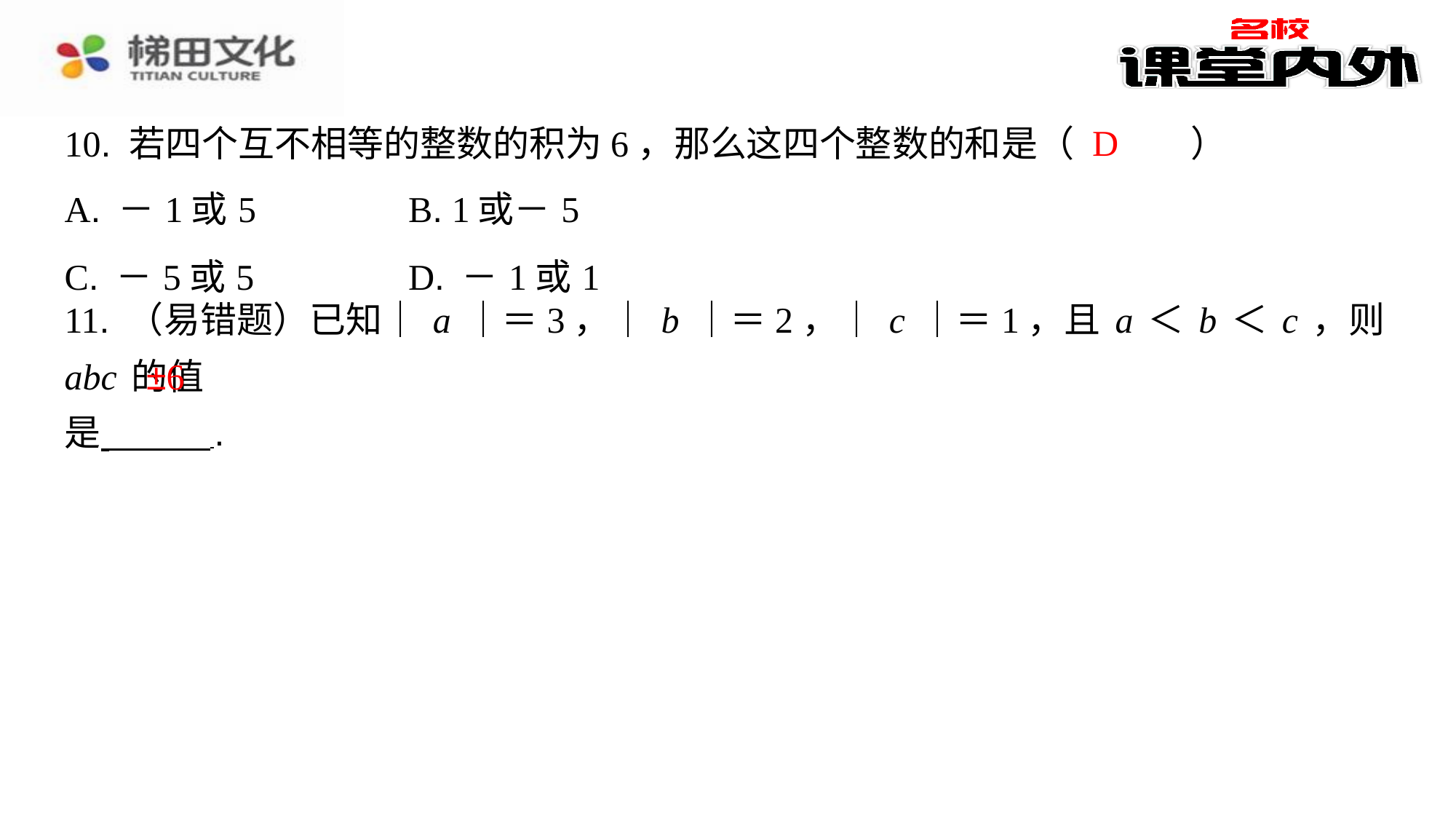

D
10. 若四个互不相等的整数的积为6，那么这四个整数的和是（　D　）
| A. －1或5 | B. 1或－5 |
| --- | --- |
| C. －5或5 | D. －1或1 |
11. （易错题）已知｜a｜＝3，｜b｜＝2，｜c｜＝1，且a＜b＜c，则abc的值
是                 ⁠.
​　±6